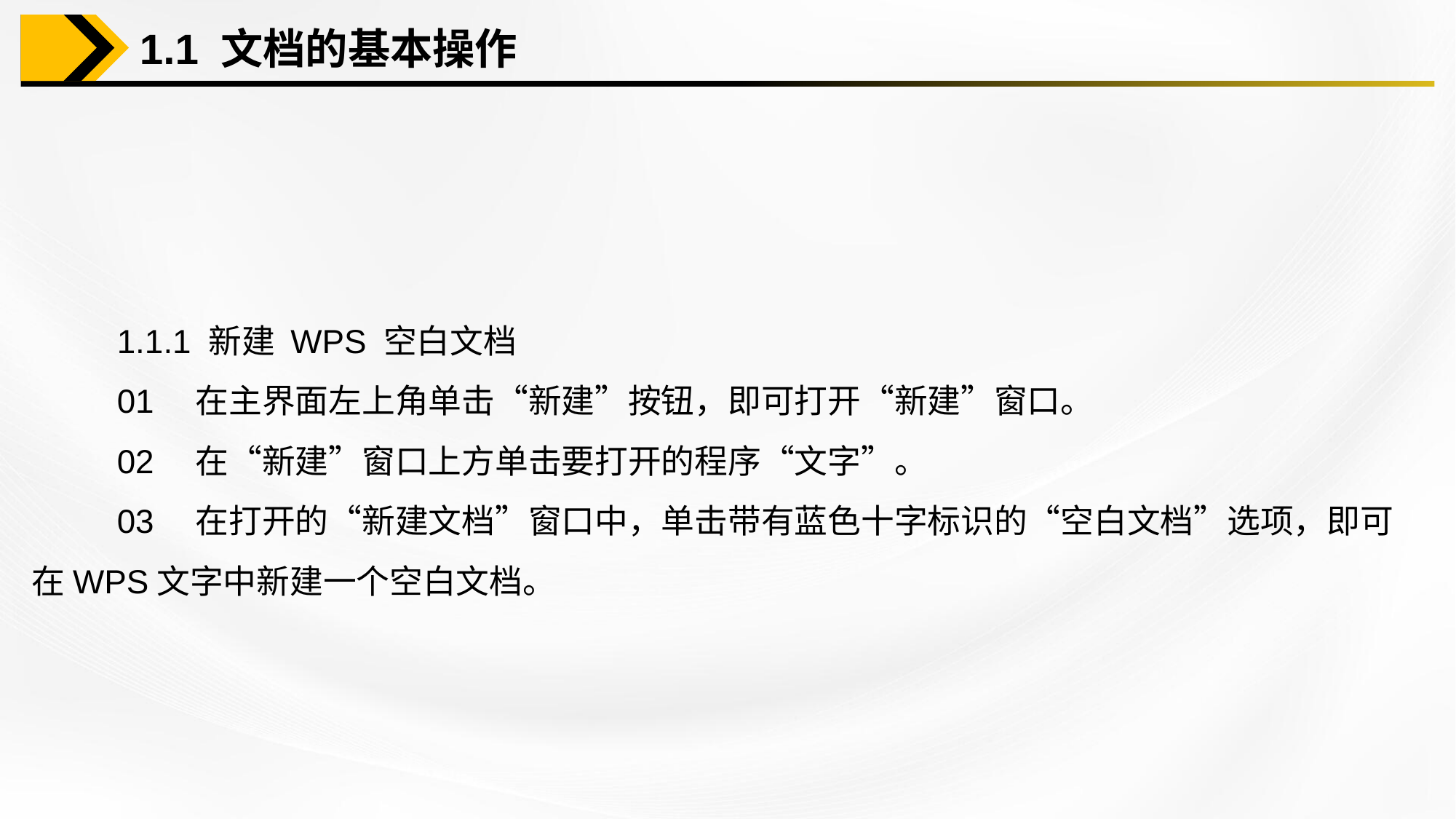

1.1 文档的基本操作
1.1.1 新建 WPS 空白文档
01　在主界面左上角单击“新建”按钮，即可打开“新建”窗口。
02　在“新建”窗口上方单击要打开的程序“文字”。
03　在打开的“新建文档”窗口中，单击带有蓝色十字标识的“空白文档”选项，即可在WPS文字中新建一个空白文档。